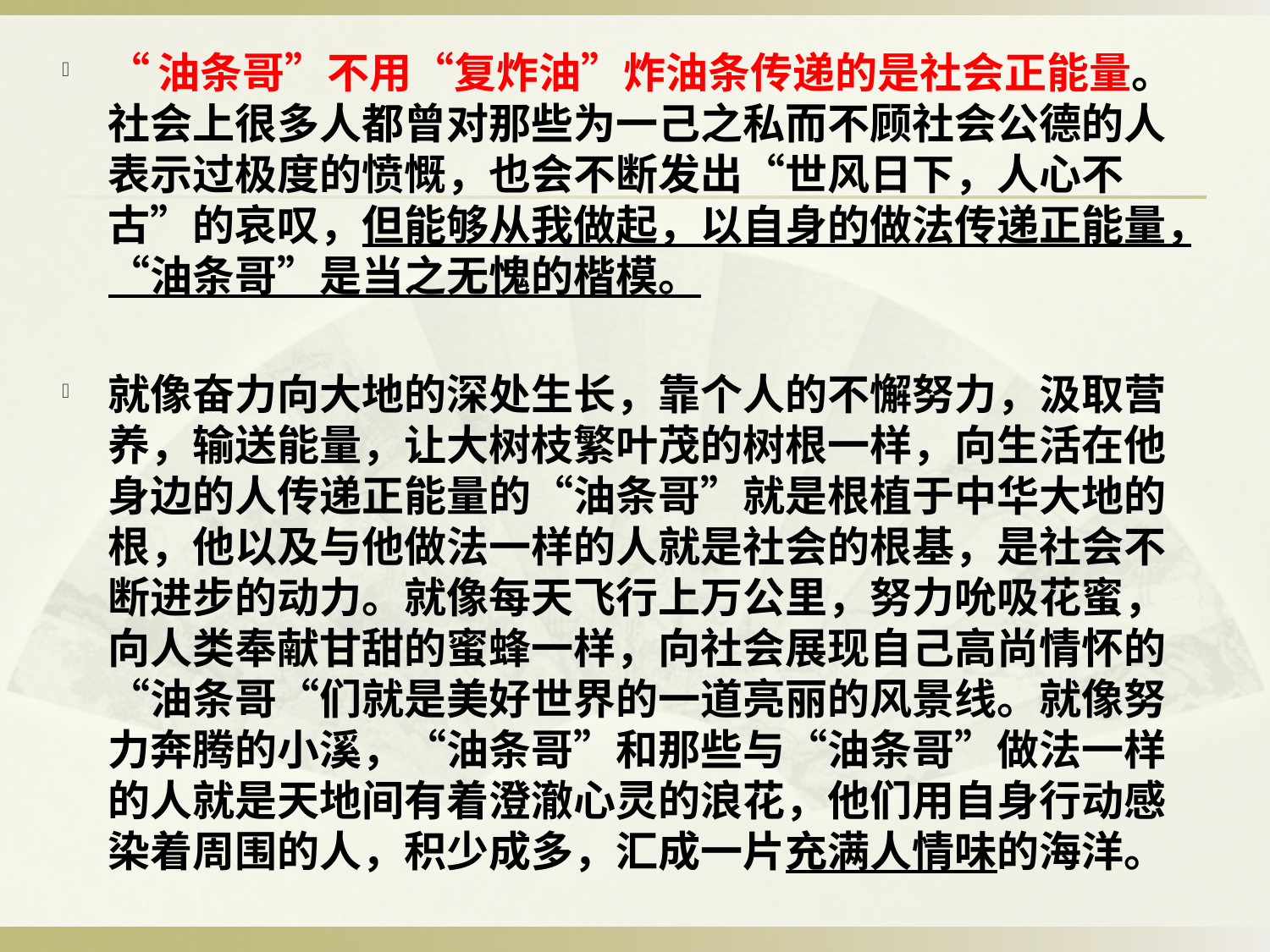

“油条哥”不用“复炸油”炸油条传递的是社会正能量。社会上很多人都曾对那些为一己之私而不顾社会公德的人表示过极度的愤慨，也会不断发出“世风日下，人心不古”的哀叹，但能够从我做起，以自身的做法传递正能量，“油条哥”是当之无愧的楷模。

就像奋力向大地的深处生长，靠个人的不懈努力，汲取营养，输送能量，让大树枝繁叶茂的树根一样，向生活在他身边的人传递正能量的“油条哥”就是根植于中华大地的根，他以及与他做法一样的人就是社会的根基，是社会不断进步的动力。就像每天飞行上万公里，努力吮吸花蜜，向人类奉献甘甜的蜜蜂一样，向社会展现自己高尚情怀的“油条哥“们就是美好世界的一道亮丽的风景线。就像努力奔腾的小溪，“油条哥”和那些与“油条哥”做法一样的人就是天地间有着澄澈心灵的浪花，他们用自身行动感染着周围的人，积少成多，汇成一片充满人情味的海洋。